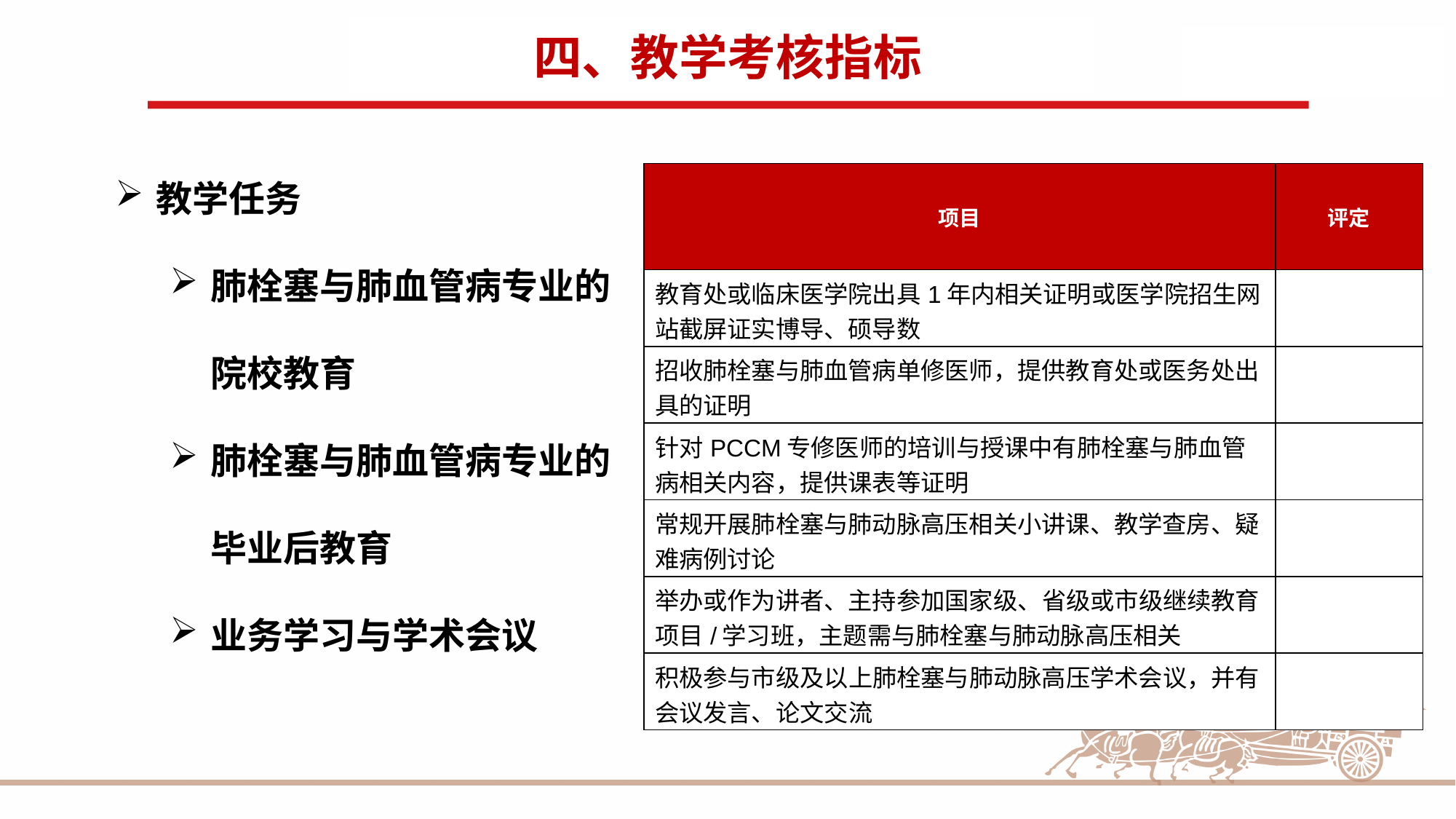

四、教学考核指标
教学任务
肺栓塞与肺血管病专业的院校教育
肺栓塞与肺血管病专业的毕业后教育
业务学习与学术会议
| 项目 | 评定 |
| --- | --- |
| 教育处或临床医学院出具1年内相关证明或医学院招生网站截屏证实博导、硕导数 |  |
| 招收肺栓塞与肺血管病单修医师，提供教育处或医务处出具的证明 |  |
| 针对PCCM专修医师的培训与授课中有肺栓塞与肺血管病相关内容，提供课表等证明 |  |
| 常规开展肺栓塞与肺动脉高压相关小讲课、教学查房、疑难病例讨论 |  |
| 举办或作为讲者、主持参加国家级、省级或市级继续教育项目/学习班，主题需与肺栓塞与肺动脉高压相关 |  |
| 积极参与市级及以上肺栓塞与肺动脉高压学术会议，并有会议发言、论文交流 |  |